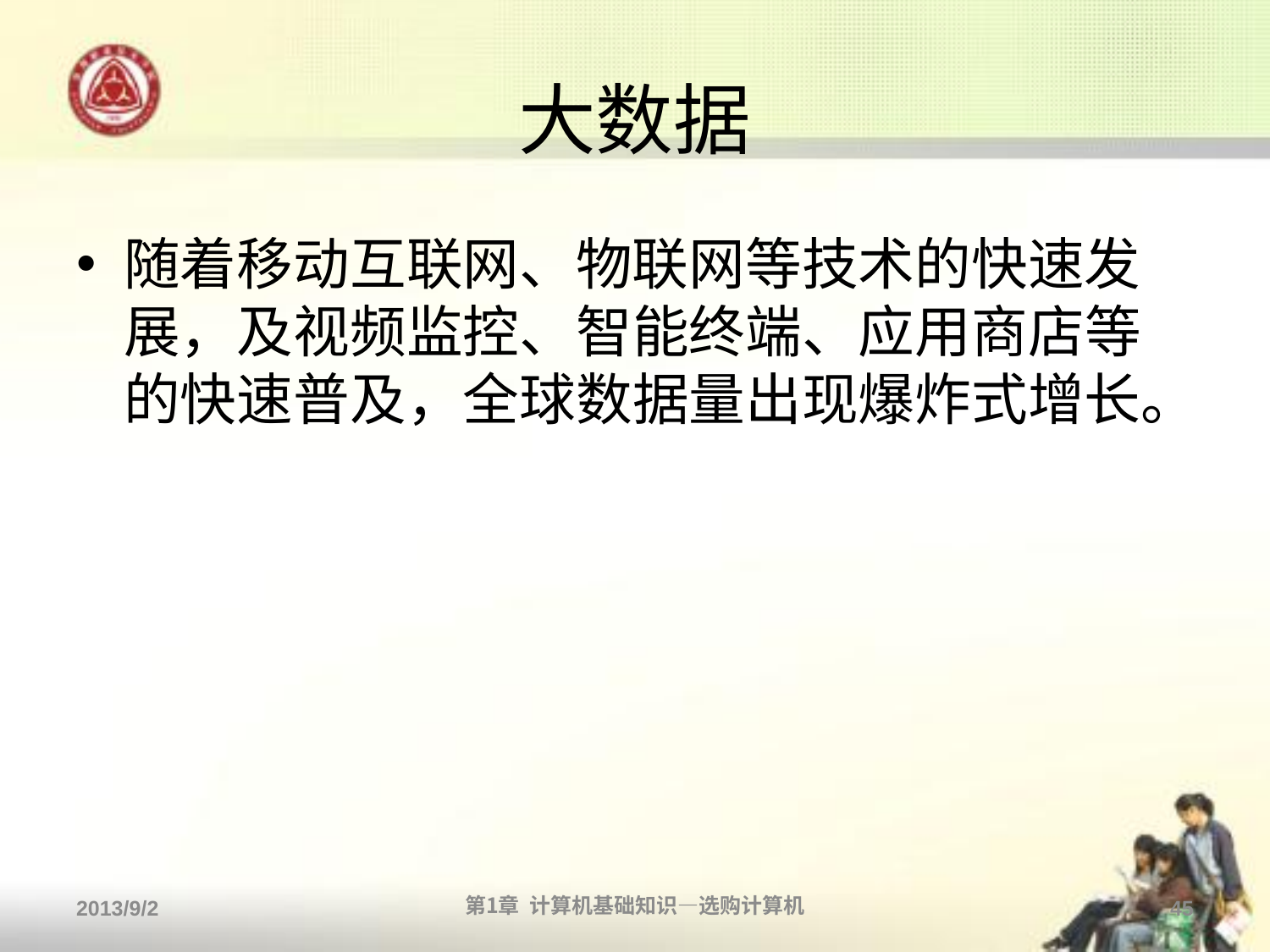

# 大数据
随着移动互联网、物联网等技术的快速发展，及视频监控、智能终端、应用商店等的快速普及，全球数据量出现爆炸式增长。
2013/9/2
第1章  计算机基础知识—选购计算机
45